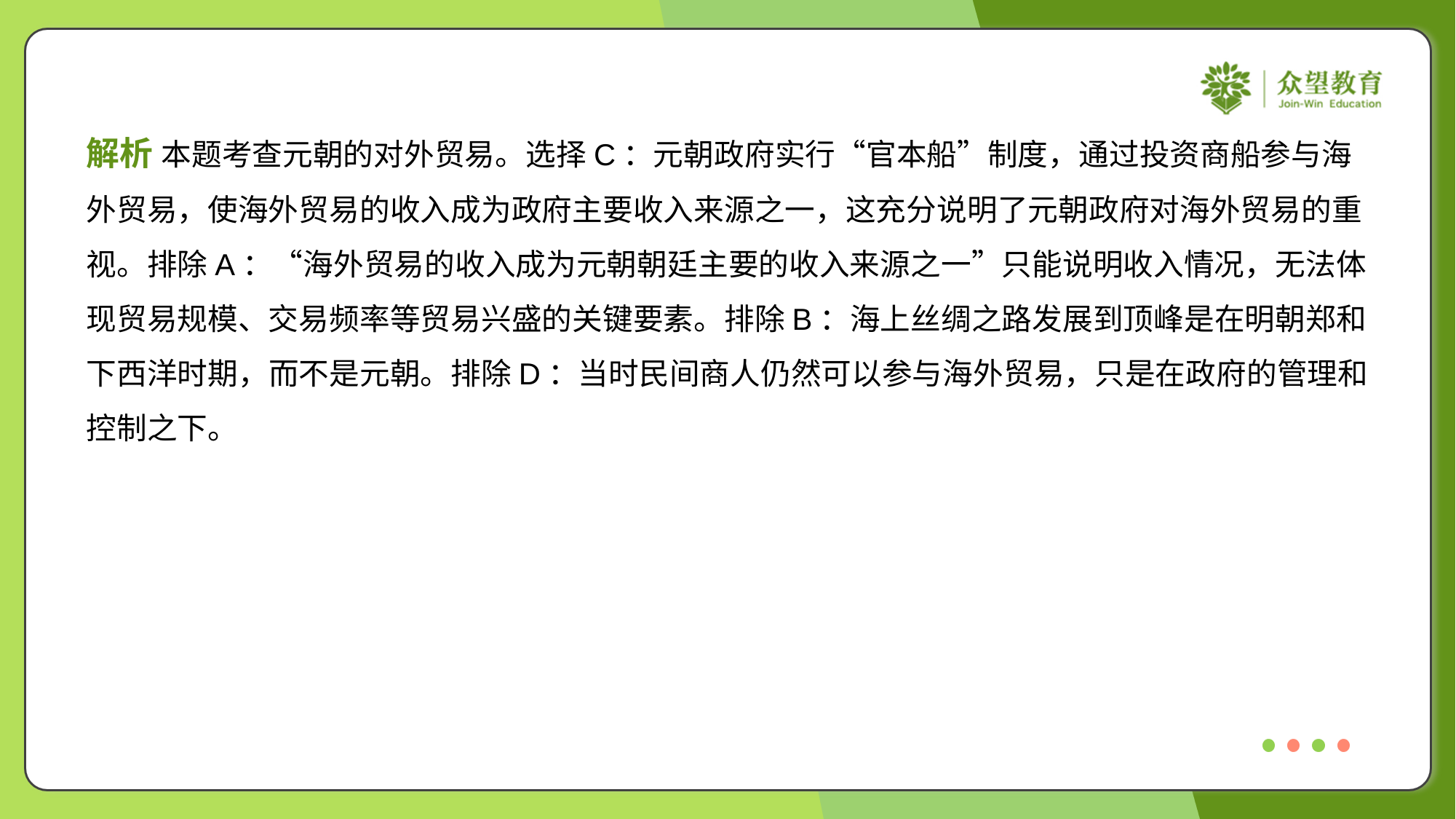

解析 本题考查元朝的对外贸易。选择C：元朝政府实行“官本船”制度，通过投资商船参与海
外贸易，使海外贸易的收入成为政府主要收入来源之一，这充分说明了元朝政府对海外贸易的重
视。排除A：“海外贸易的收入成为元朝朝廷主要的收入来源之一”只能说明收入情况，无法体
现贸易规模、交易频率等贸易兴盛的关键要素。排除B：海上丝绸之路发展到顶峰是在明朝郑和
下西洋时期，而不是元朝。排除D：当时民间商人仍然可以参与海外贸易，只是在政府的管理和
控制之下。